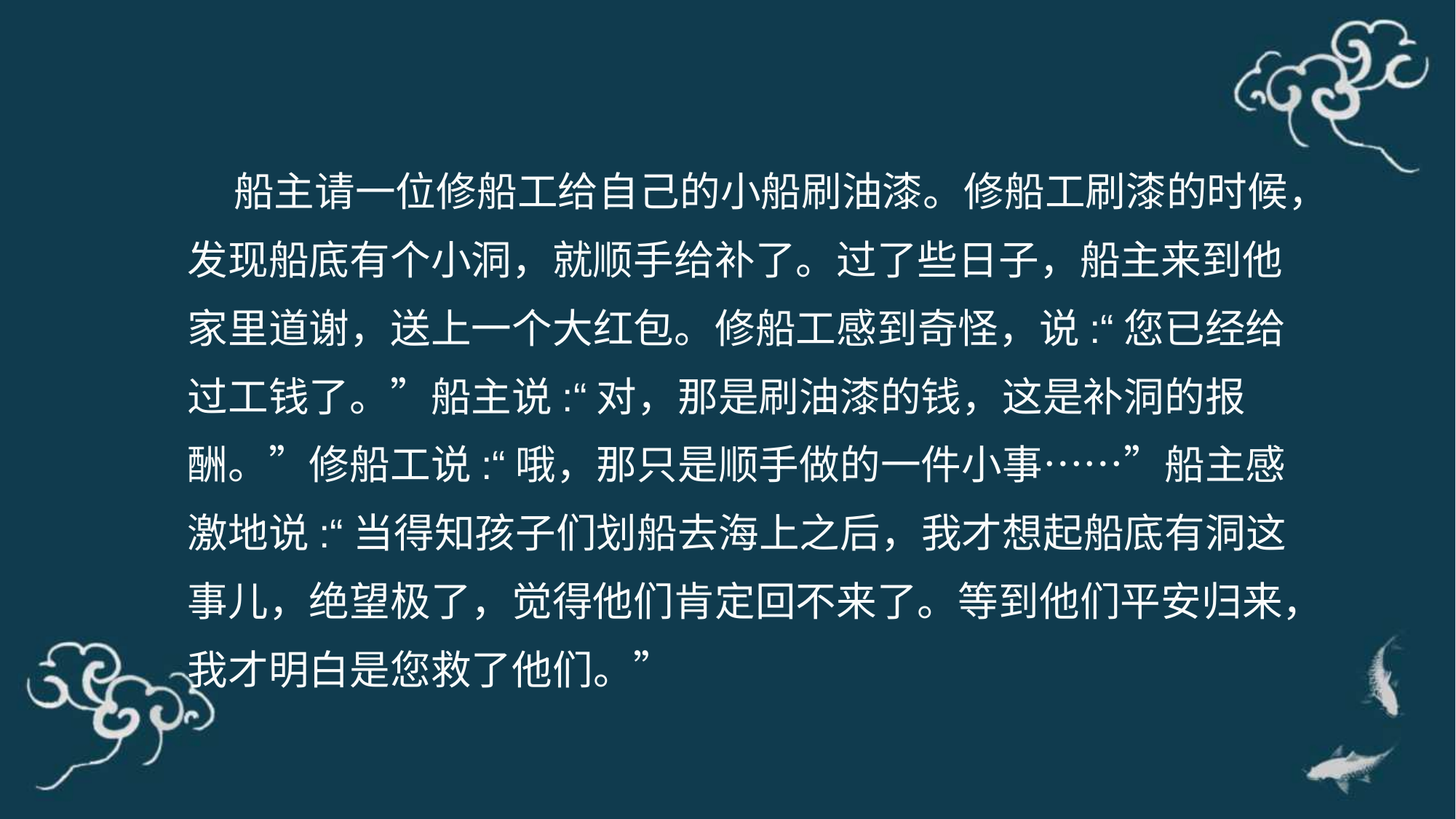

船主请一位修船工给自己的小船刷油漆。修船工刷漆的时候，发现船底有个小洞，就顺手给补了。过了些日子，船主来到他家里道谢，送上一个大红包。修船工感到奇怪，说:“您已经给过工钱了。”船主说:“对，那是刷油漆的钱，这是补洞的报酬。”修船工说:“哦，那只是顺手做的一件小事……”船主感激地说:“当得知孩子们划船去海上之后，我才想起船底有洞这事儿，绝望极了，觉得他们肯定回不来了。等到他们平安归来，我才明白是您救了他们。”